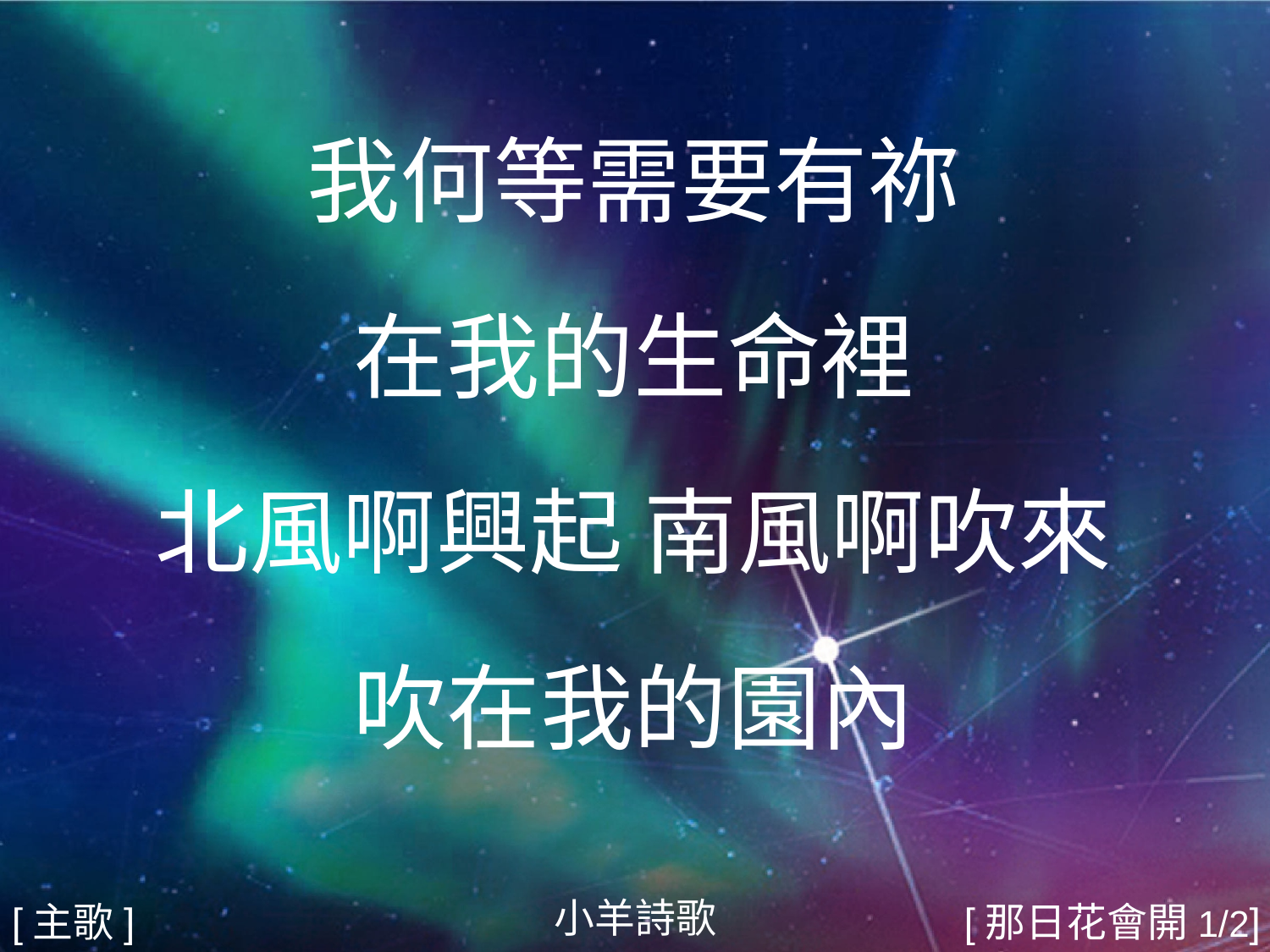

我何等需要有祢

在我的生命裡

北風啊興起 南風啊吹來

吹在我的園內
#

小羊詩歌
[主歌]
[那日花會開1/2]